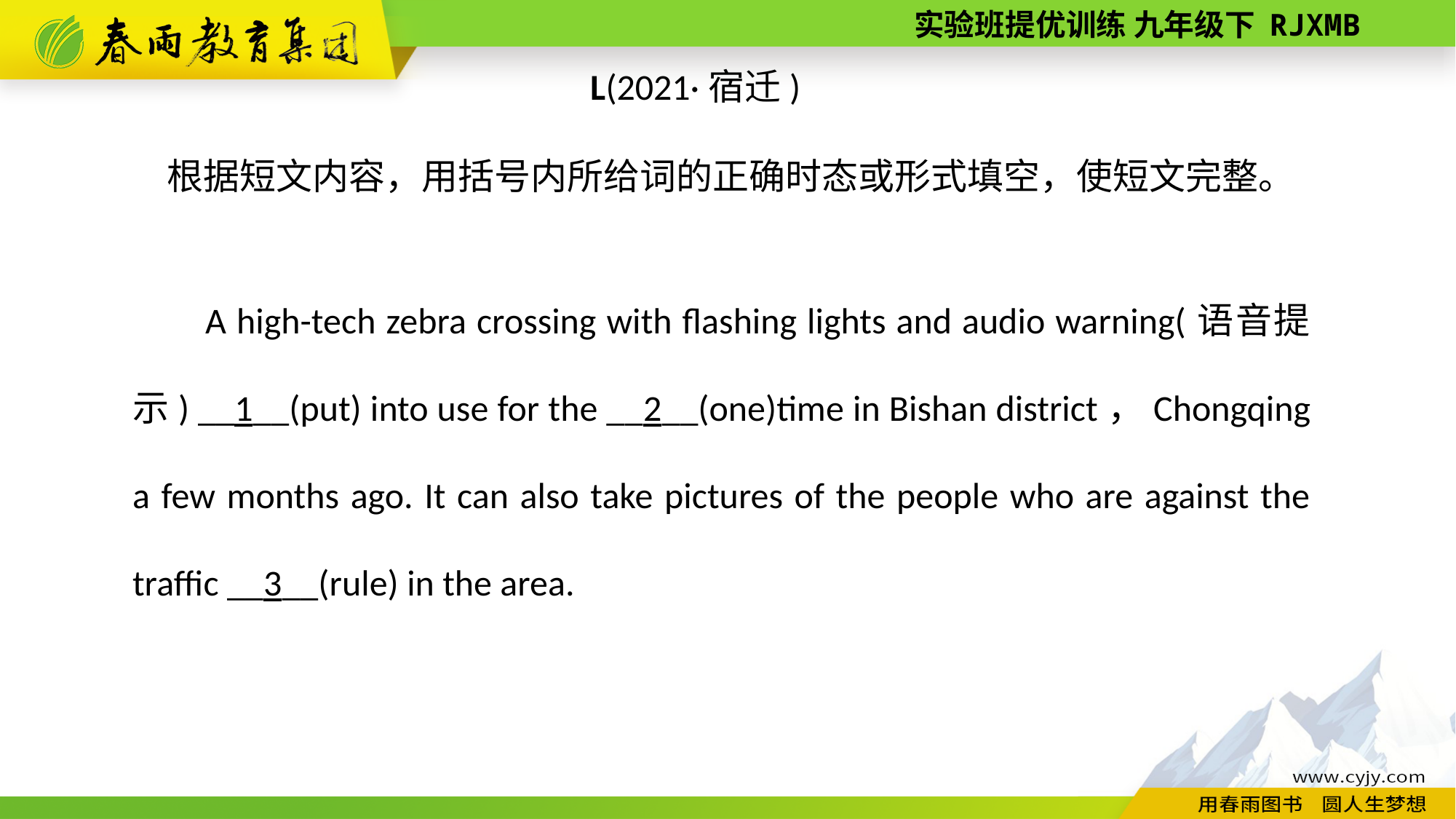

L(2021·宿迁)
根据短文内容，用括号内所给词的正确时态或形式填空，使短文完整。
A high­-tech zebra crossing with flashing lights and audio warning(语音提示) __1__(put) into use for the __2__(one)time in Bishan district，Chongqing a few months ago. It can also take pictures of the people who are against the traffic __3__(rule) in the area.